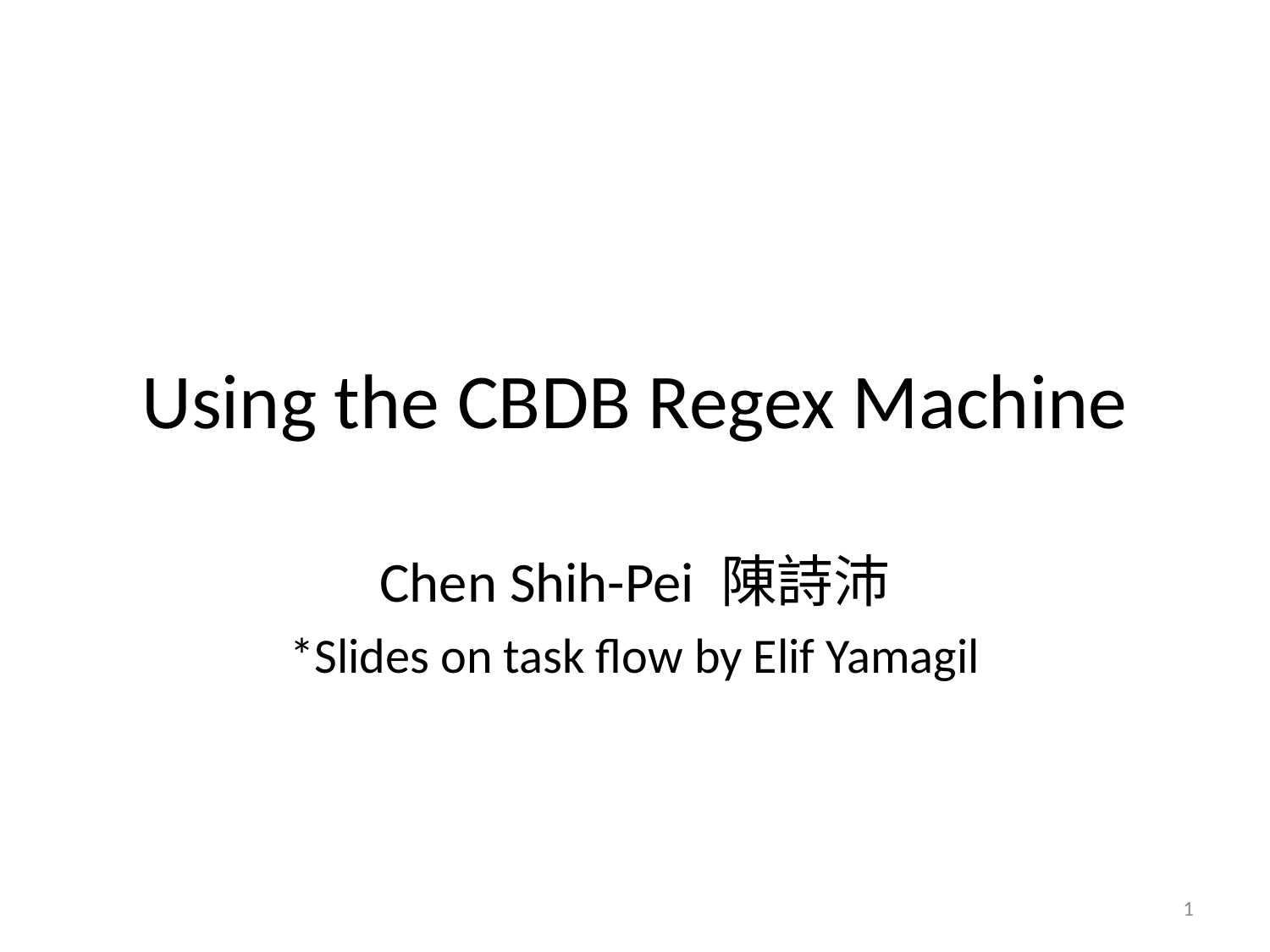

# Using the CBDB Regex Machine
Chen Shih-Pei 陳詩沛
*Slides on task flow by Elif Yamagil
1